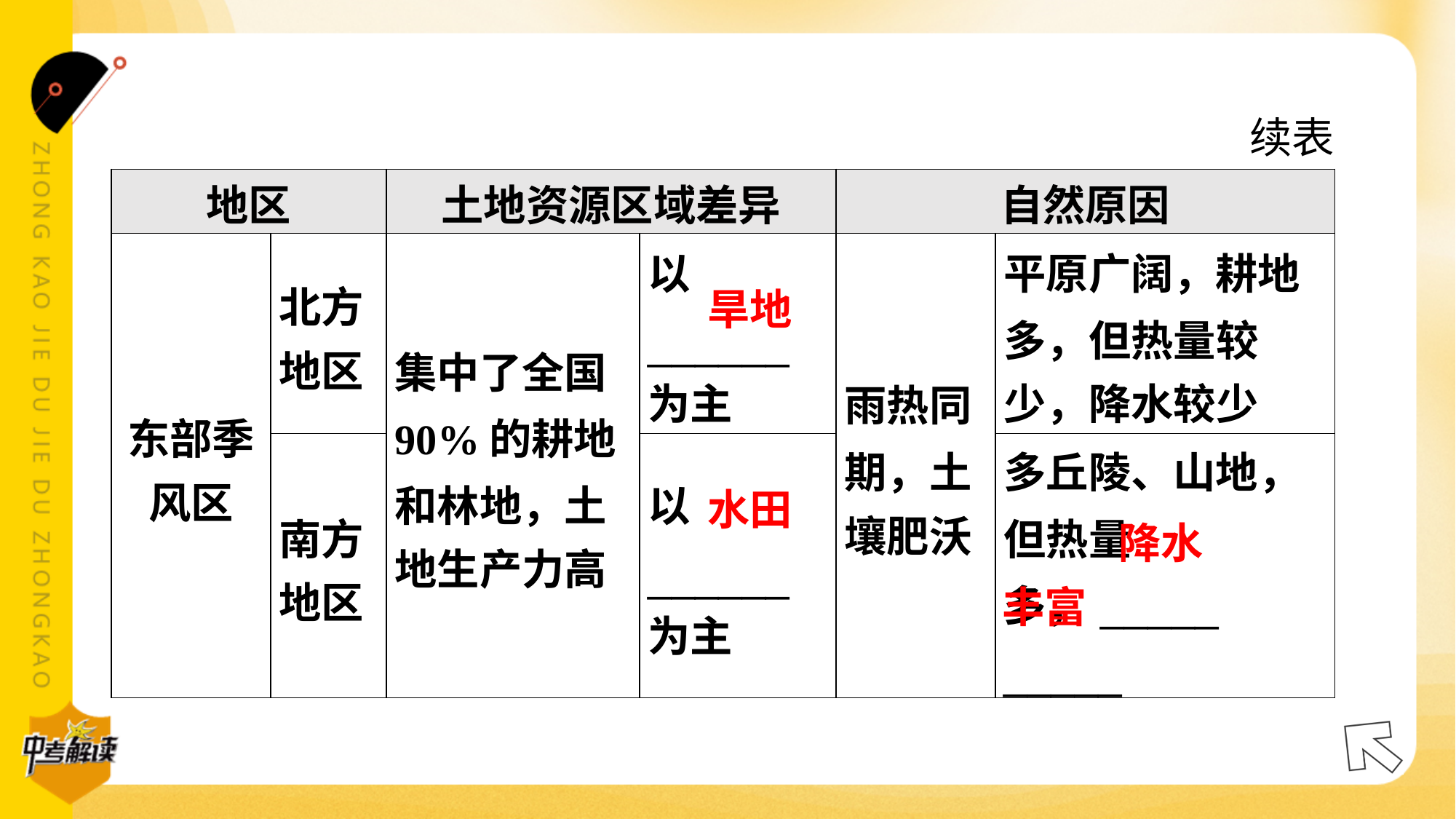

续表
| 地区 |  | 土地资源区域差异 |  | 自然原因 |  |
| --- | --- | --- | --- | --- | --- |
| 东部季 风区 | 北方 地区 | 集中了全国 90%的耕地 和林地，土 地生产力高 | 以\_\_\_\_\_\_ 为主 | 雨热同 期，土 壤肥沃 | 平原广阔，耕地 多，但热量较 少，降水较少 |
|  | 南方 地区 |  | 以\_\_\_\_\_\_ 为主 |  | 多丘陵、山地， 但热量多，\_\_\_\_\_ \_\_\_\_\_ |
旱地
水田
           降水
丰富